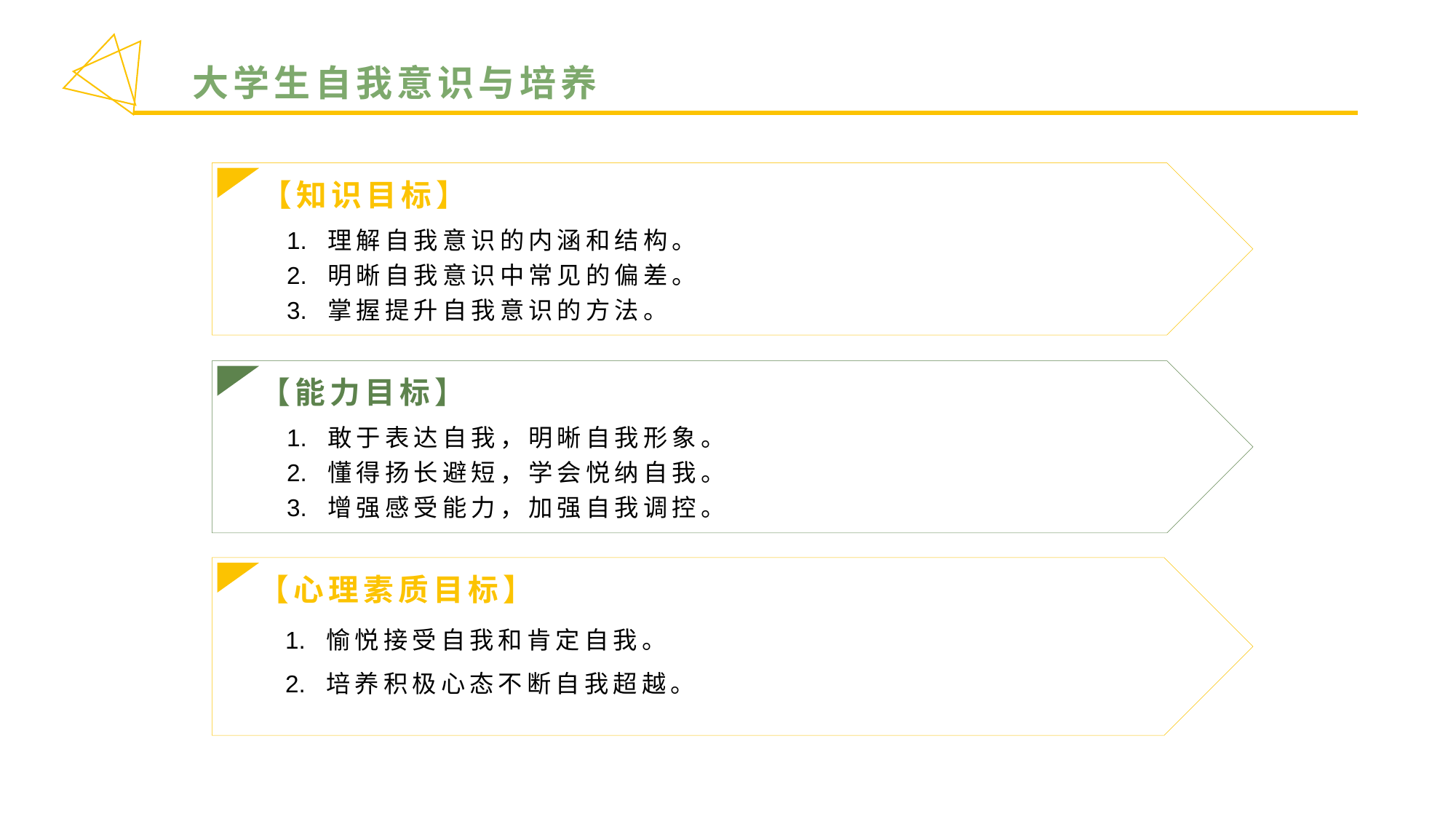

大学生自我意识与培养

【知识目标】
理解自我意识的内涵和结构。
明晰自我意识中常见的偏差。
掌握提升自我意识的方法。

【能力目标】
敢于表达自我，明晰自我形象。
懂得扬长避短，学会悦纳自我。
增强感受能力，加强自我调控。

【心理素质目标】
愉悦接受自我和肯定自我。
培养积极心态不断自我超越。